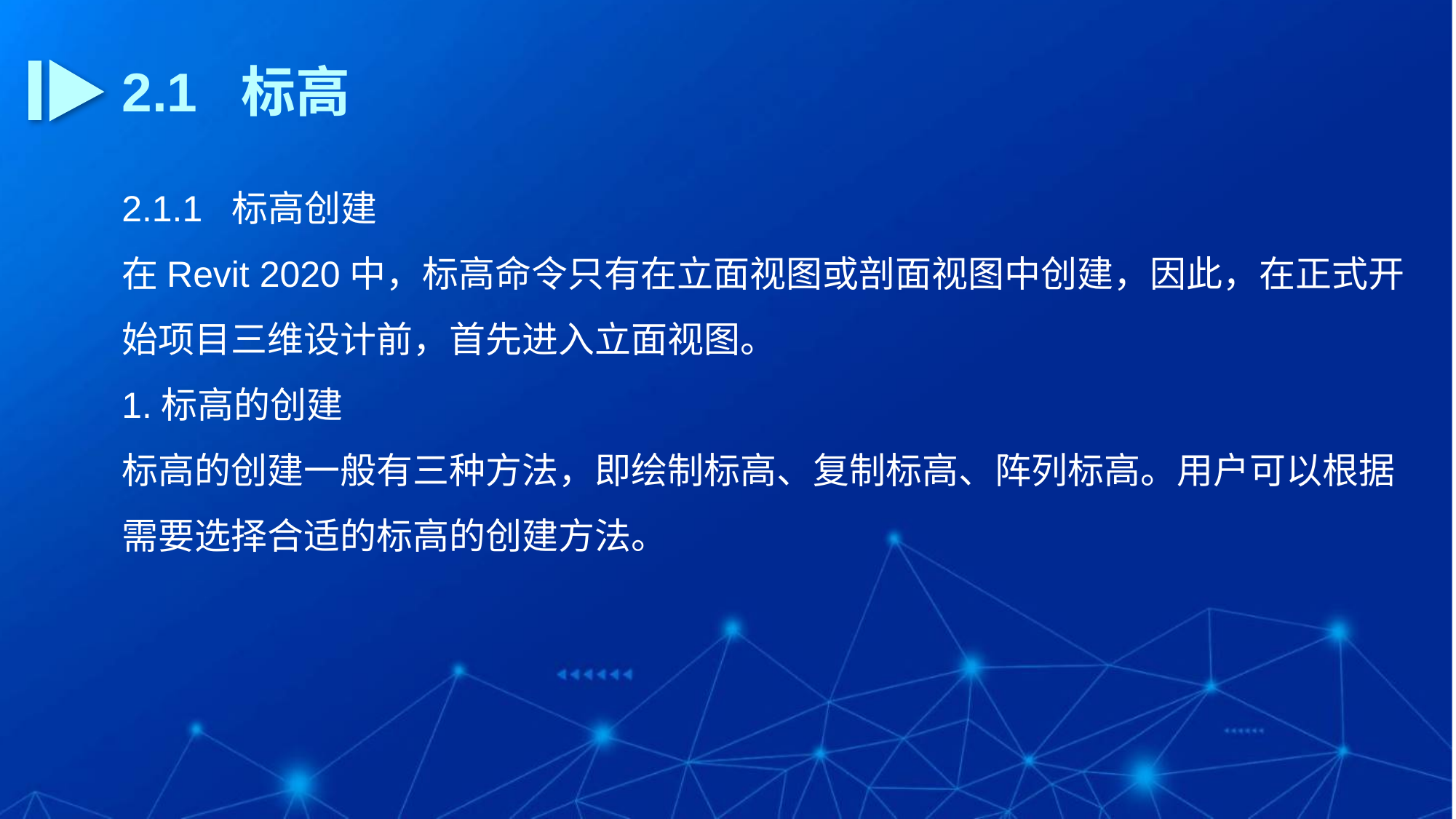

2.1  标高

2.1.1  标高创建
在Revit 2020中，标高命令只有在立面视图或剖面视图中创建，因此，在正式开始项目三维设计前，首先进入立面视图。
1.标高的创建
标高的创建一般有三种方法，即绘制标高、复制标高、阵列标高。用户可以根据需要选择合适的标高的创建方法。